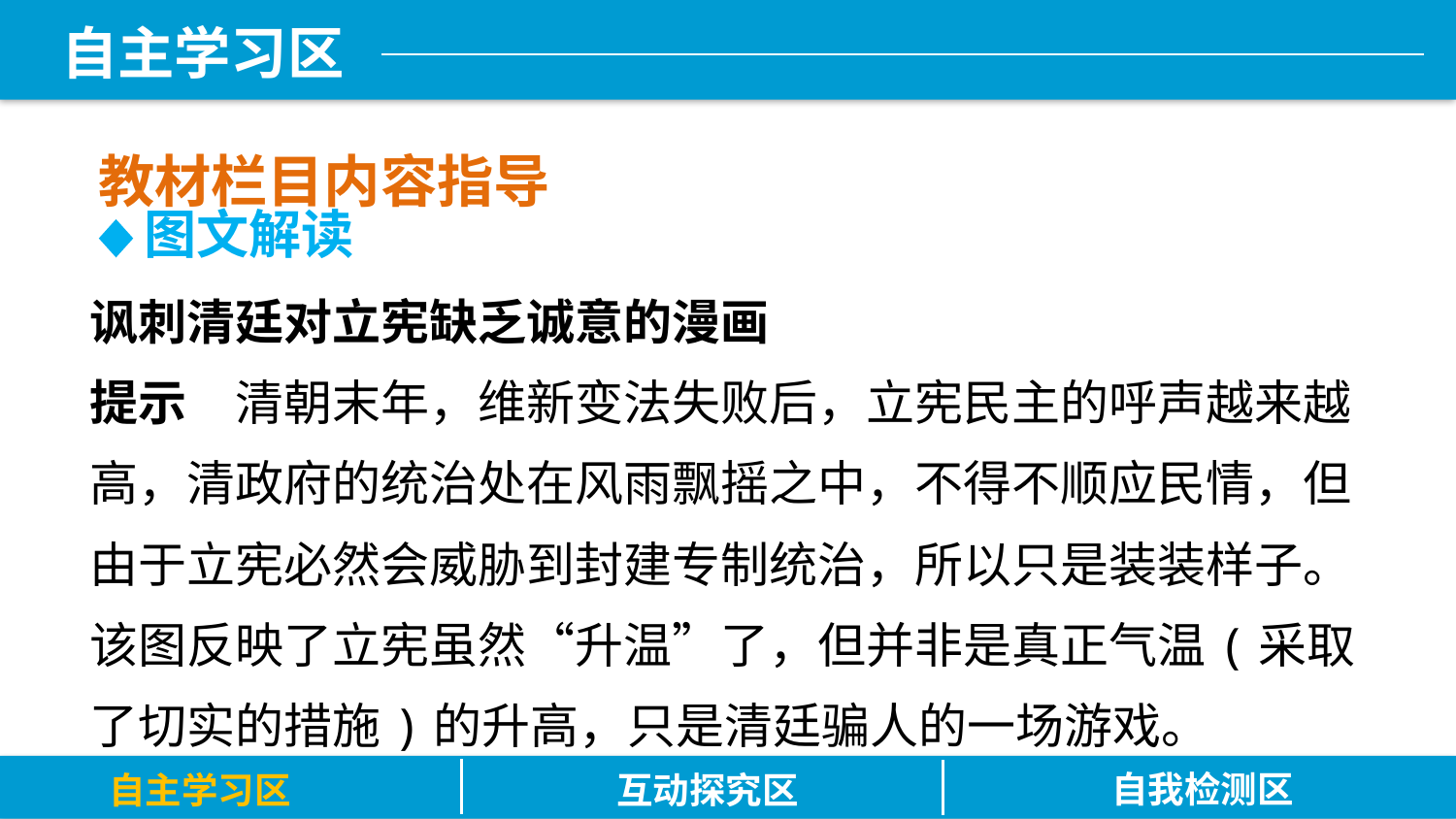

教材栏目内容指导
 图文解读

讽刺清廷对立宪缺乏诚意的漫画
提示　清朝末年，维新变法失败后，立宪民主的呼声越来越高，清政府的统治处在风雨飘摇之中，不得不顺应民情，但由于立宪必然会威胁到封建专制统治，所以只是装装样子。该图反映了立宪虽然“升温”了，但并非是真正气温(采取了切实的措施)的升高，只是清廷骗人的一场游戏。
自我检测区
自主学习区
互动探究区